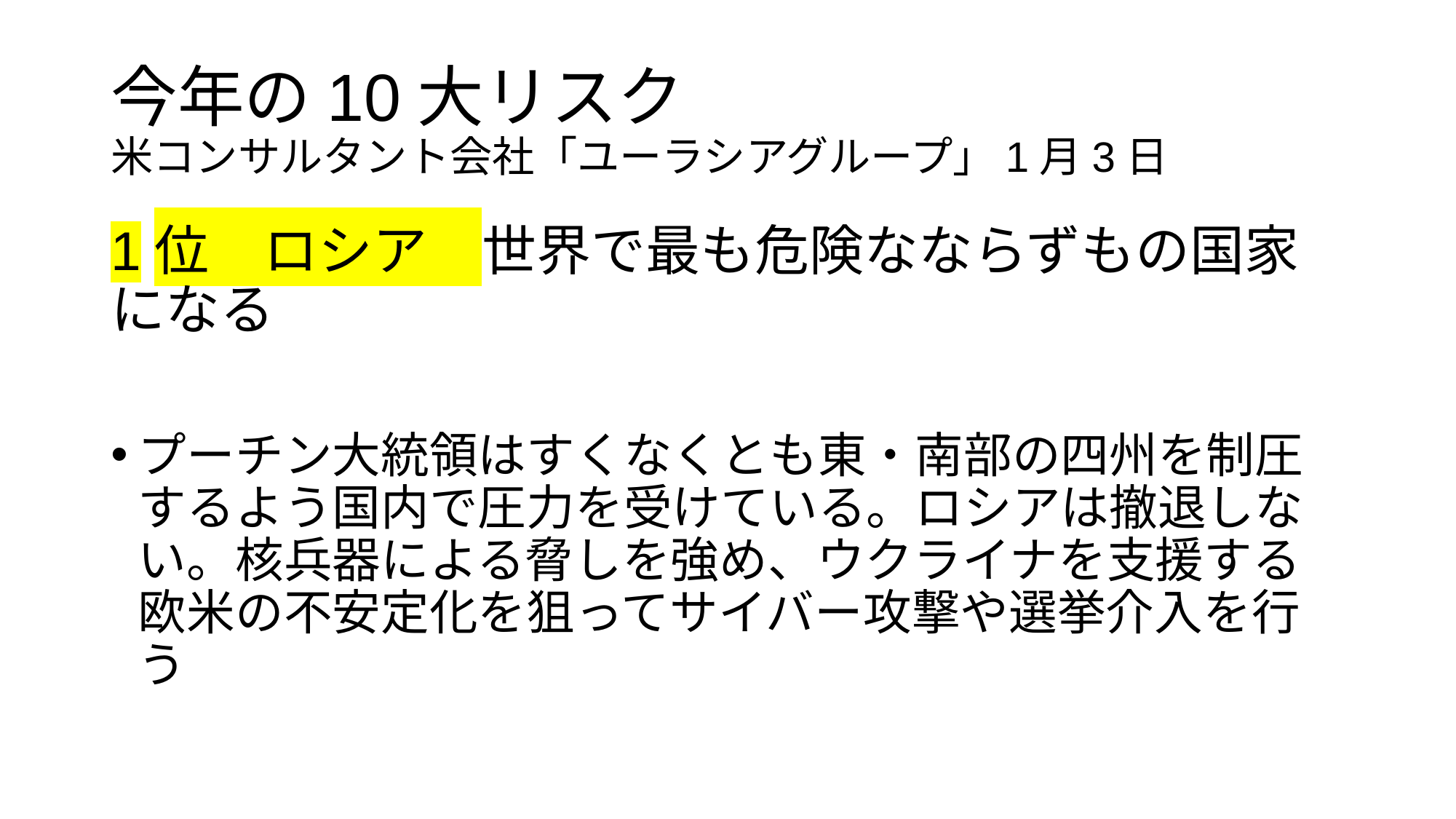

# 今年の10大リスク　 米コンサルタント会社「ユーラシアグループ」1月3日
1位　ロシア　世界で最も危険なならずもの国家になる

プーチン大統領はすくなくとも東・南部の四州を制圧するよう国内で圧力を受けている。ロシアは撤退しない。核兵器による脅しを強め、ウクライナを支援する欧米の不安定化を狙ってサイバー攻撃や選挙介入を行う